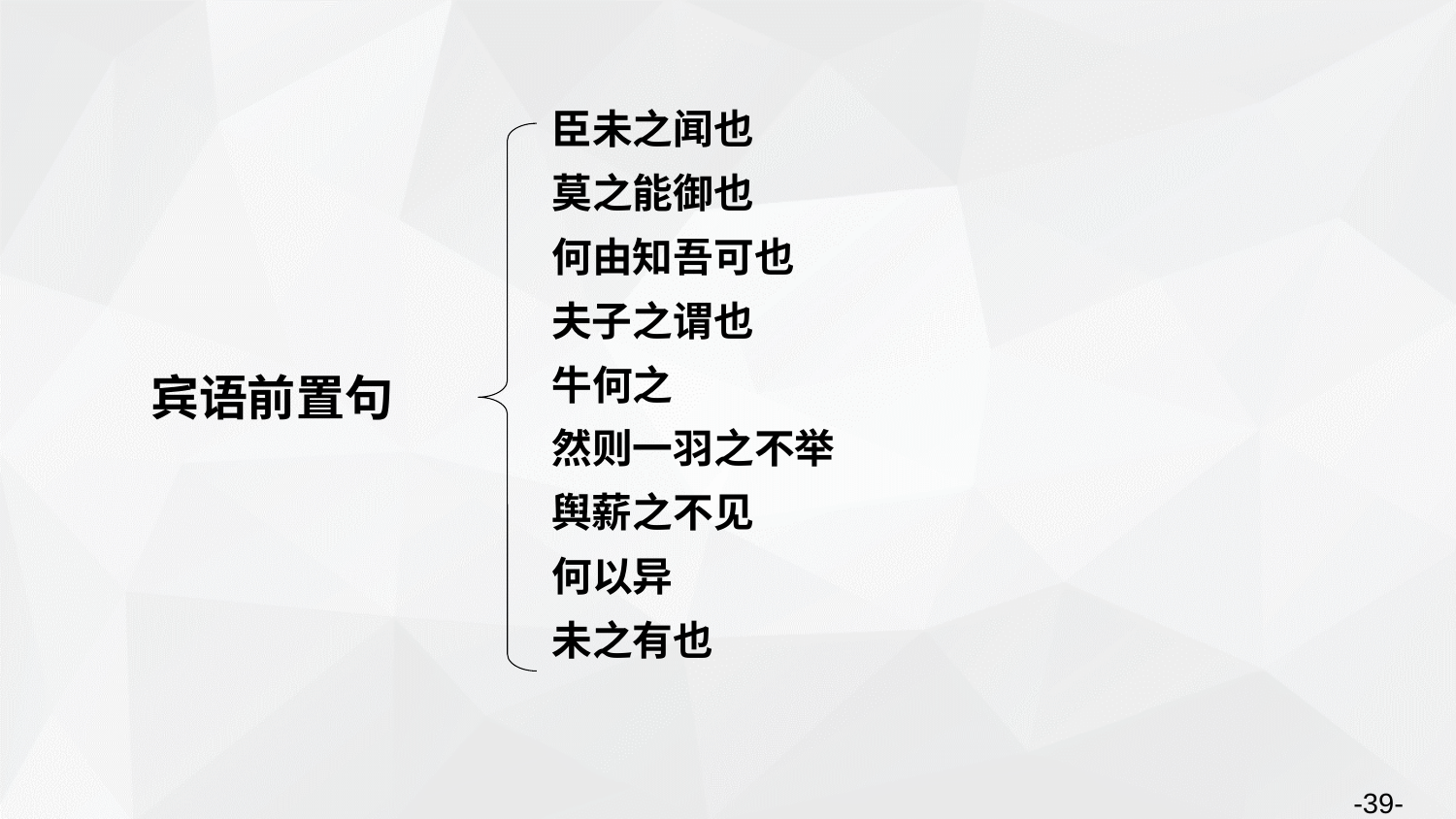

臣未之闻也
莫之能御也
何由知吾可也
夫子之谓也
牛何之
然则一羽之不举
舆薪之不见
何以异
未之有也

宾语前置句
-39-